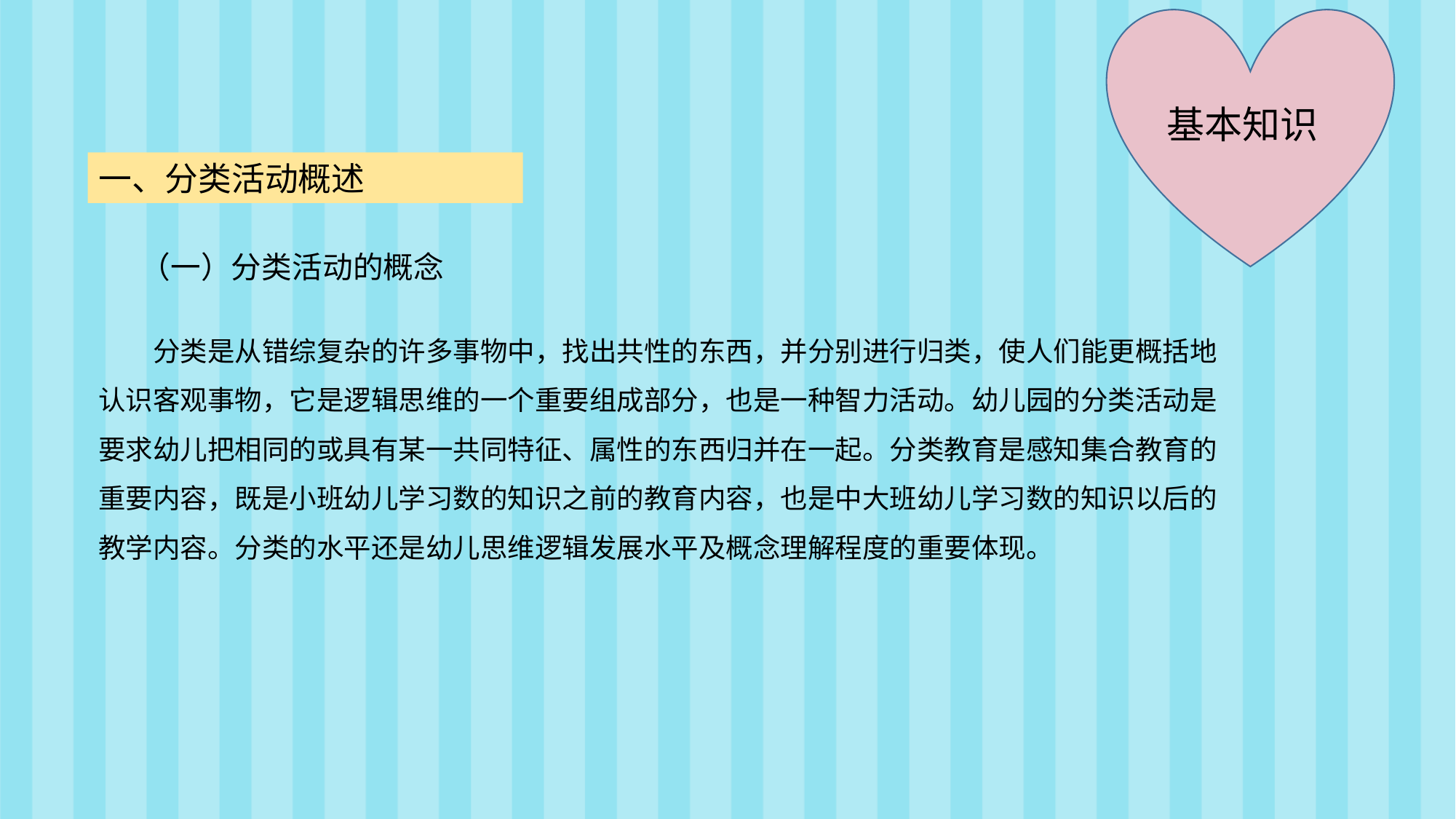

基本知识
一、分类活动概述
（一）分类活动的概念
分类是从错综复杂的许多事物中，找出共性的东西，并分别进行归类，使人们能更概括地
认识客观事物，它是逻辑思维的一个重要组成部分，也是一种智力活动。幼儿园的分类活动是
要求幼儿把相同的或具有某一共同特征、属性的东西归并在一起。分类教育是感知集合教育的
重要内容，既是小班幼儿学习数的知识之前的教育内容，也是中大班幼儿学习数的知识以后的
教学内容。分类的水平还是幼儿思维逻辑发展水平及概念理解程度的重要体现。